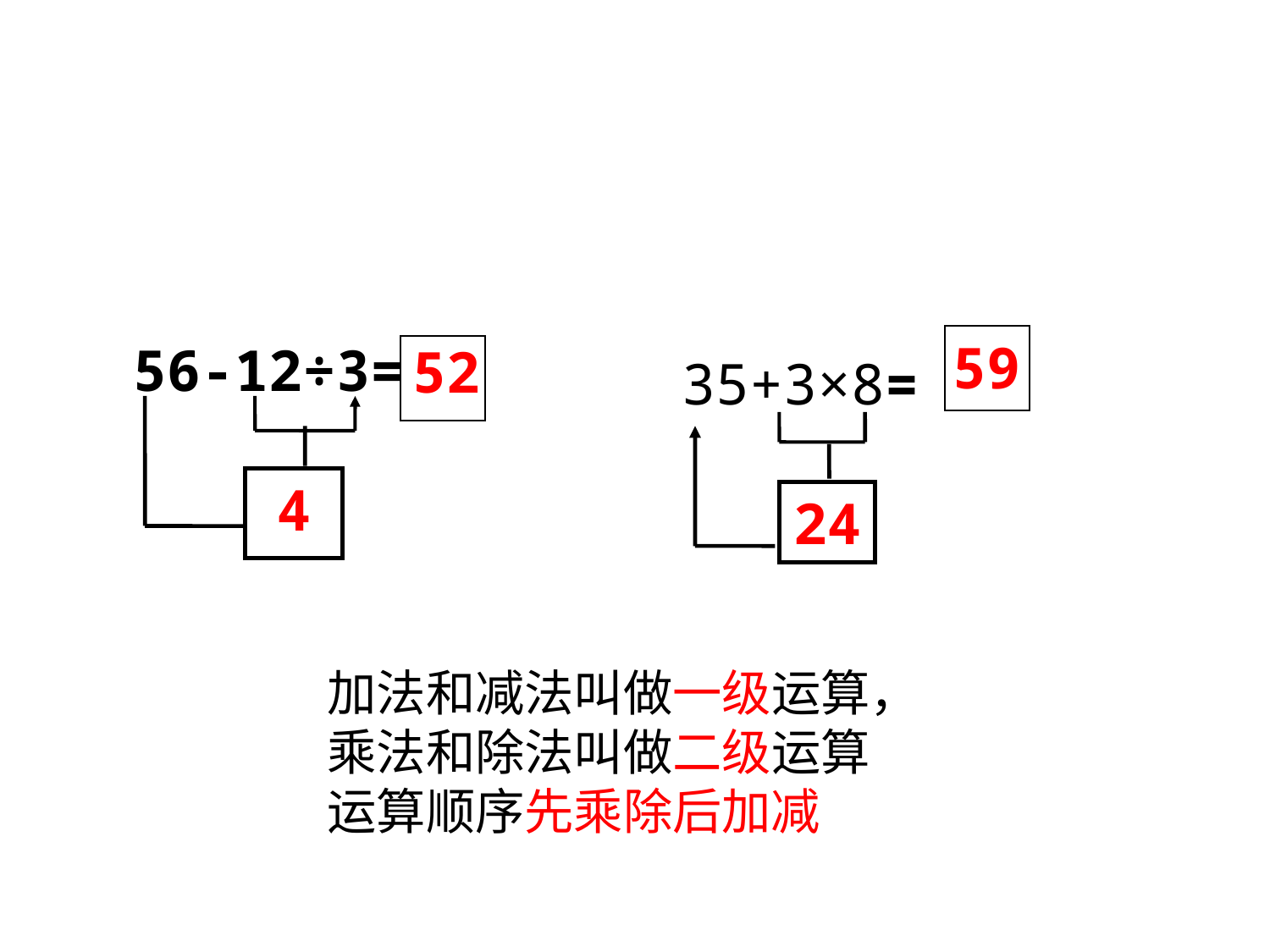

59
56-12÷3=
 52

35+3×8=

4
24

加法和减法叫做一级运算，
乘法和除法叫做二级运算
运算顺序先乘除后加减